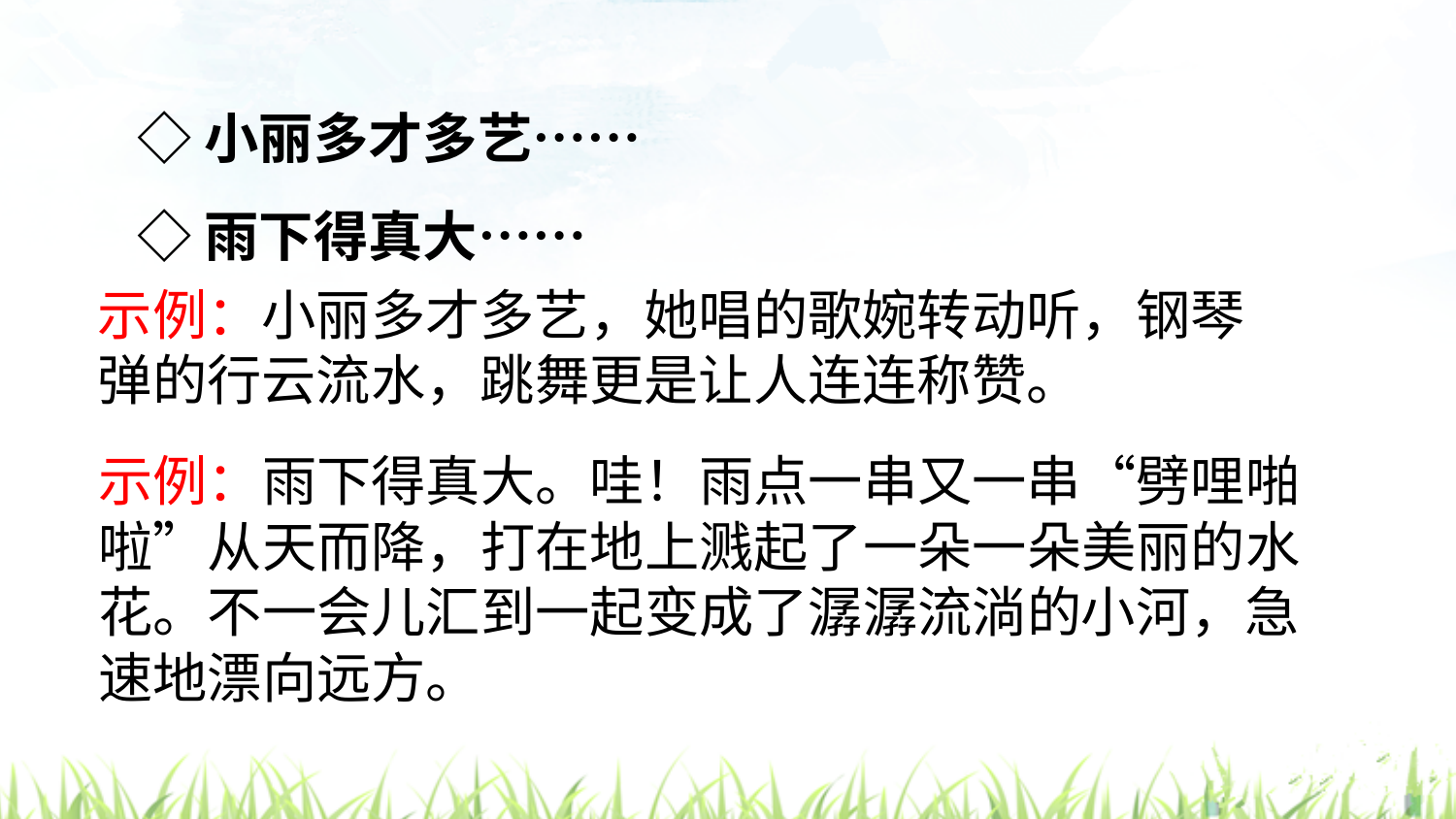

◇小丽多才多艺……
◇雨下得真大……
示例：小丽多才多艺，她唱的歌婉转动听，钢琴弹的行云流水，跳舞更是让人连连称赞。
示例：雨下得真大。哇！雨点一串又一串“劈哩啪啦”从天而降，打在地上溅起了一朵一朵美丽的水花。不一会儿汇到一起变成了潺潺流淌的小河，急速地漂向远方。